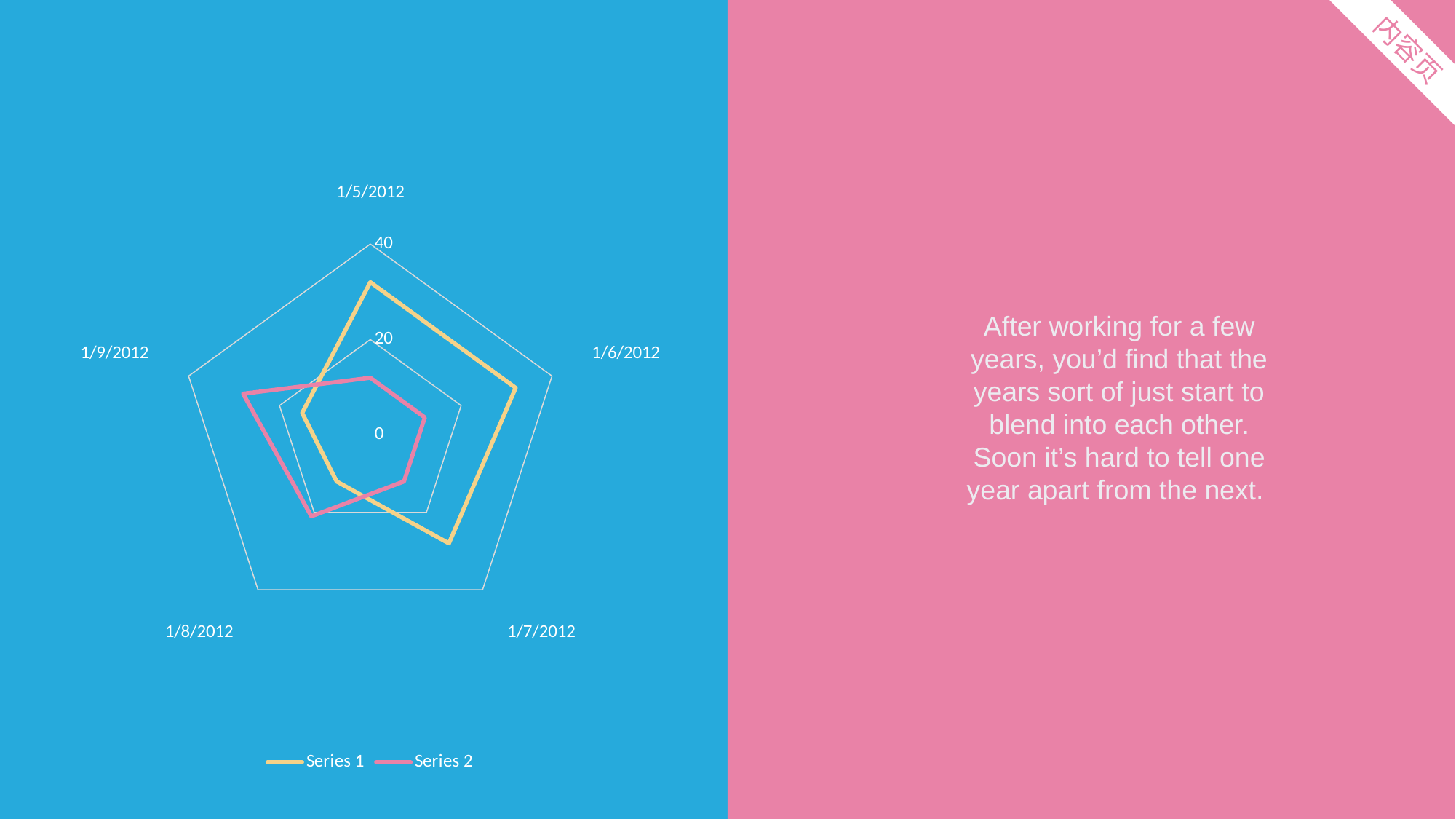

内容页

### Chart

| Category | Series 1 | Series 2 |
|---|---|---|
| 1/5/2012 | 32.0 | 12.0 |
| 1/6/2012 | 32.0 | 12.0 |
| 1/7/2012 | 28.0 | 12.0 |
| 1/8/2012 | 12.0 | 21.0 |
| 1/9/2012 | 15.0 | 28.0 |
After working for a few years, you’d find that the years sort of just start to blend into each other. Soon it’s hard to tell one year apart from the next.